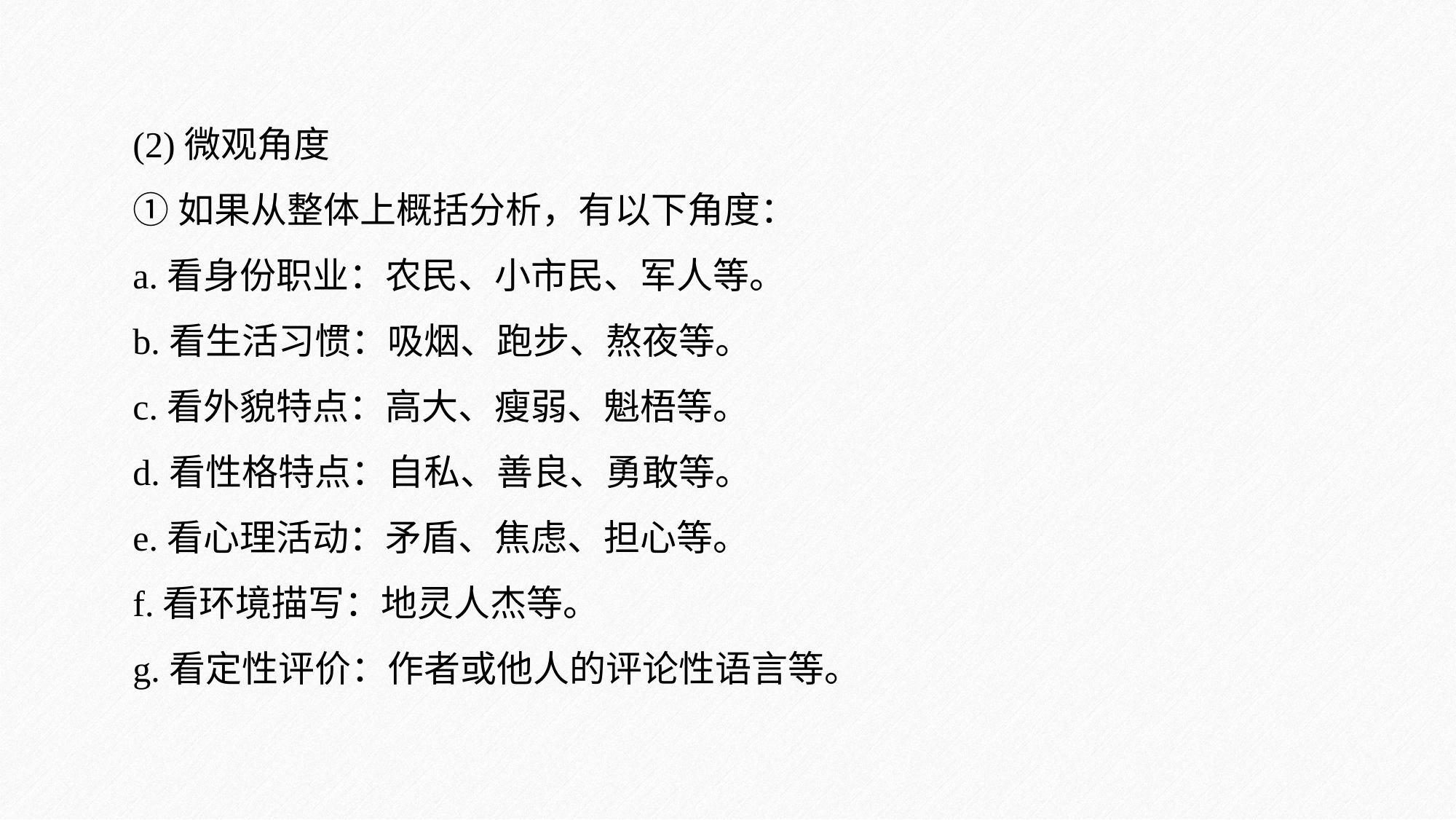

(2)微观角度
①如果从整体上概括分析，有以下角度：
a.看身份职业：农民、小市民、军人等。
b.看生活习惯：吸烟、跑步、熬夜等。
c.看外貌特点：高大、瘦弱、魁梧等。
d.看性格特点：自私、善良、勇敢等。
e.看心理活动：矛盾、焦虑、担心等。
f.看环境描写：地灵人杰等。
g.看定性评价：作者或他人的评论性语言等。